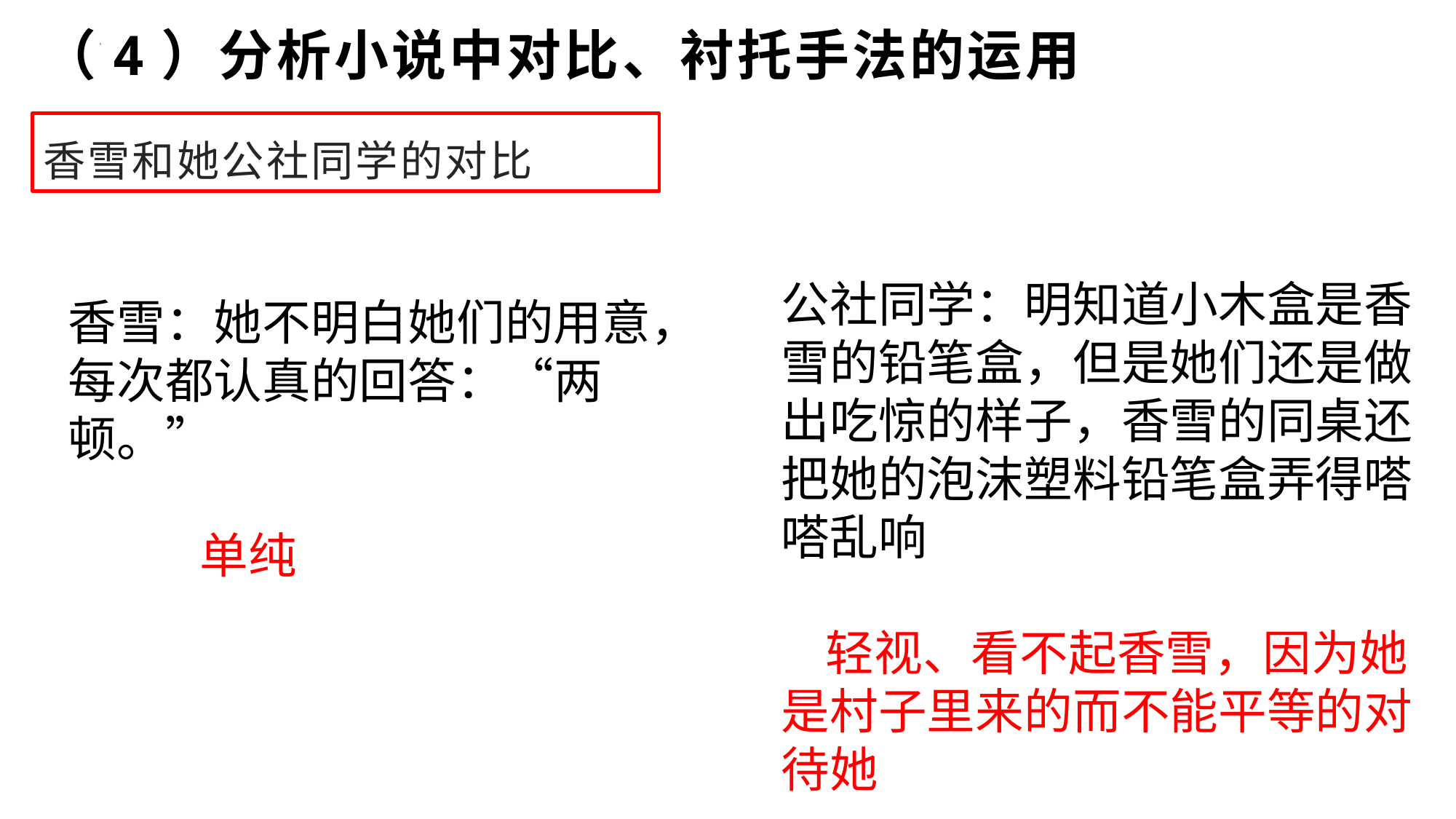

（4）分析小说中对比、衬托手法的运用
香雪和她公社同学的对比
公社同学：明知道小木盒是香雪的铅笔盒，但是她们还是做出吃惊的样子，香雪的同桌还把她的泡沫塑料铅笔盒弄得嗒嗒乱响

   轻视、看不起香雪，因为她是村子里来的而不能平等的对待她
香雪：她不明白她们的用意，每次都认真的回答：“两顿。”

           单纯